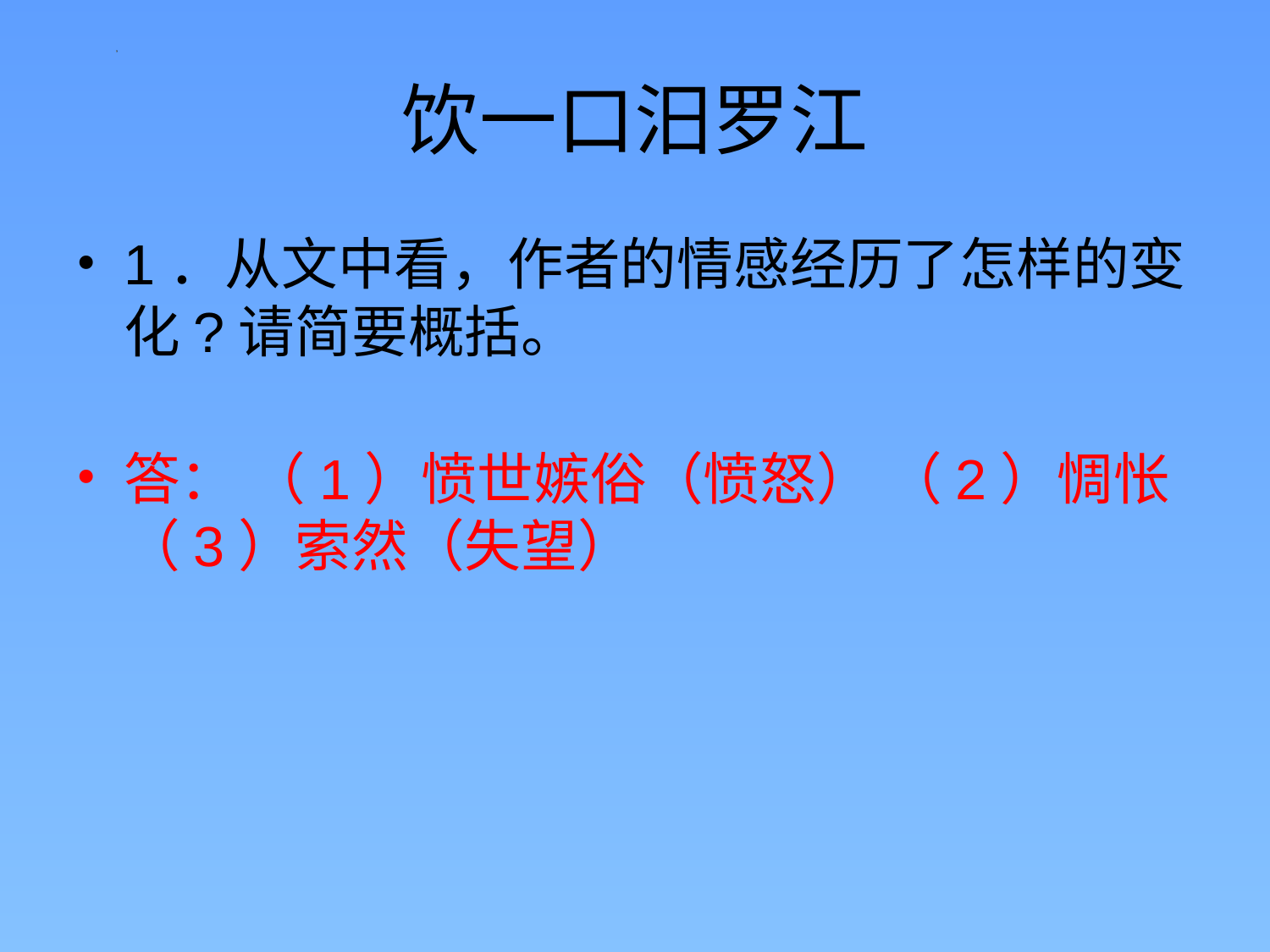

# 饮一口汨罗江
1．从文中看，作者的情感经历了怎样的变化?请简要概括。
答： （1）愤世嫉俗（愤怒） （2）惆怅 （3）索然（失望）